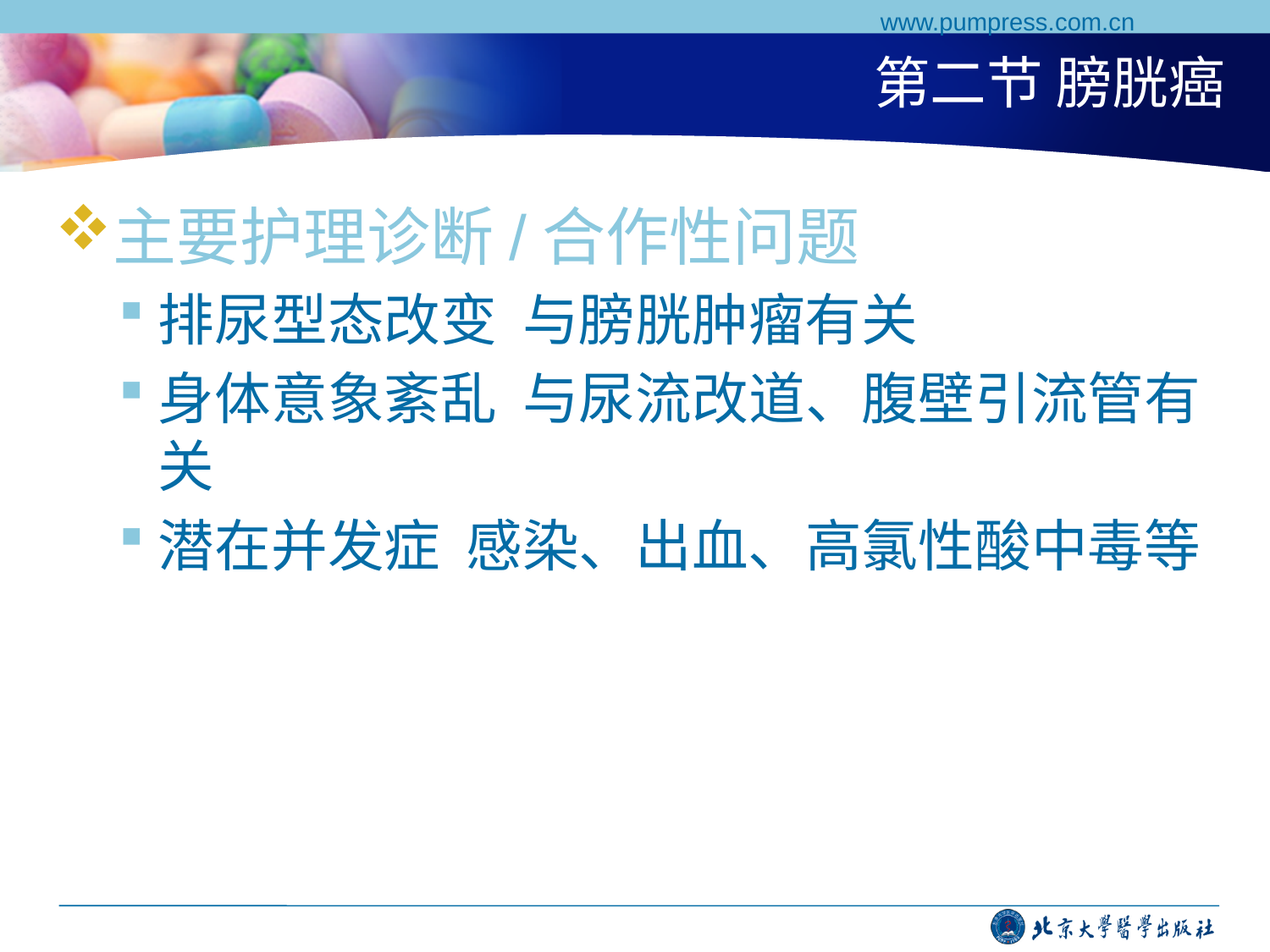

www.pumpress.com.cn
# 第二节 膀胱癌
主要护理诊断/合作性问题
排尿型态改变  与膀胱肿瘤有关
身体意象紊乱  与尿流改道、腹壁引流管有关
潜在并发症  感染、出血、高氯性酸中毒等